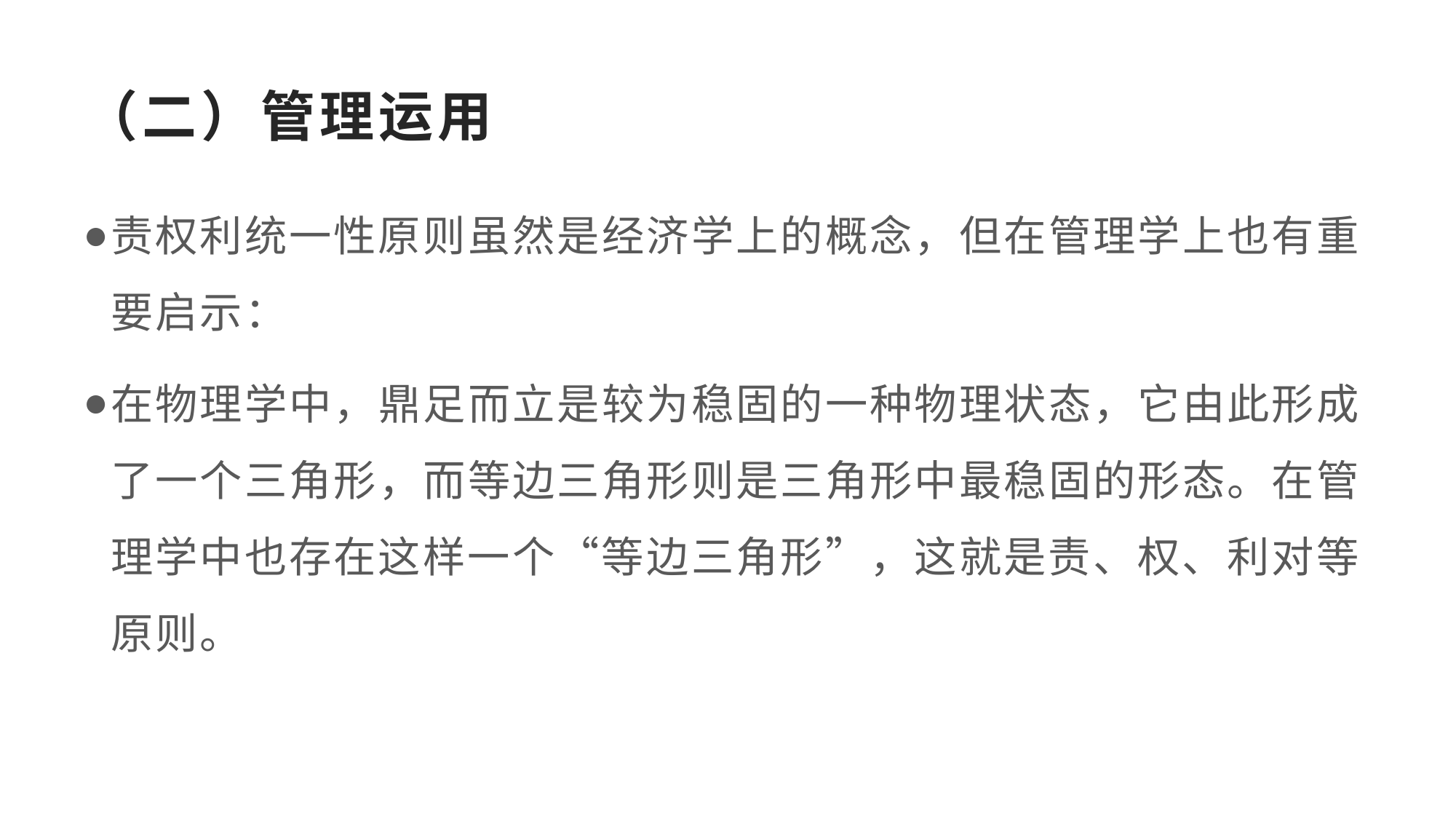

# （二）管理运用
责权利统一性原则虽然是经济学上的概念，但在管理学上也有重要启示：
在物理学中，鼎足而立是较为稳固的一种物理状态，它由此形成了一个三角形，而等边三角形则是三角形中最稳固的形态。在管理学中也存在这样一个“等边三角形”，这就是责、权、利对等原则。